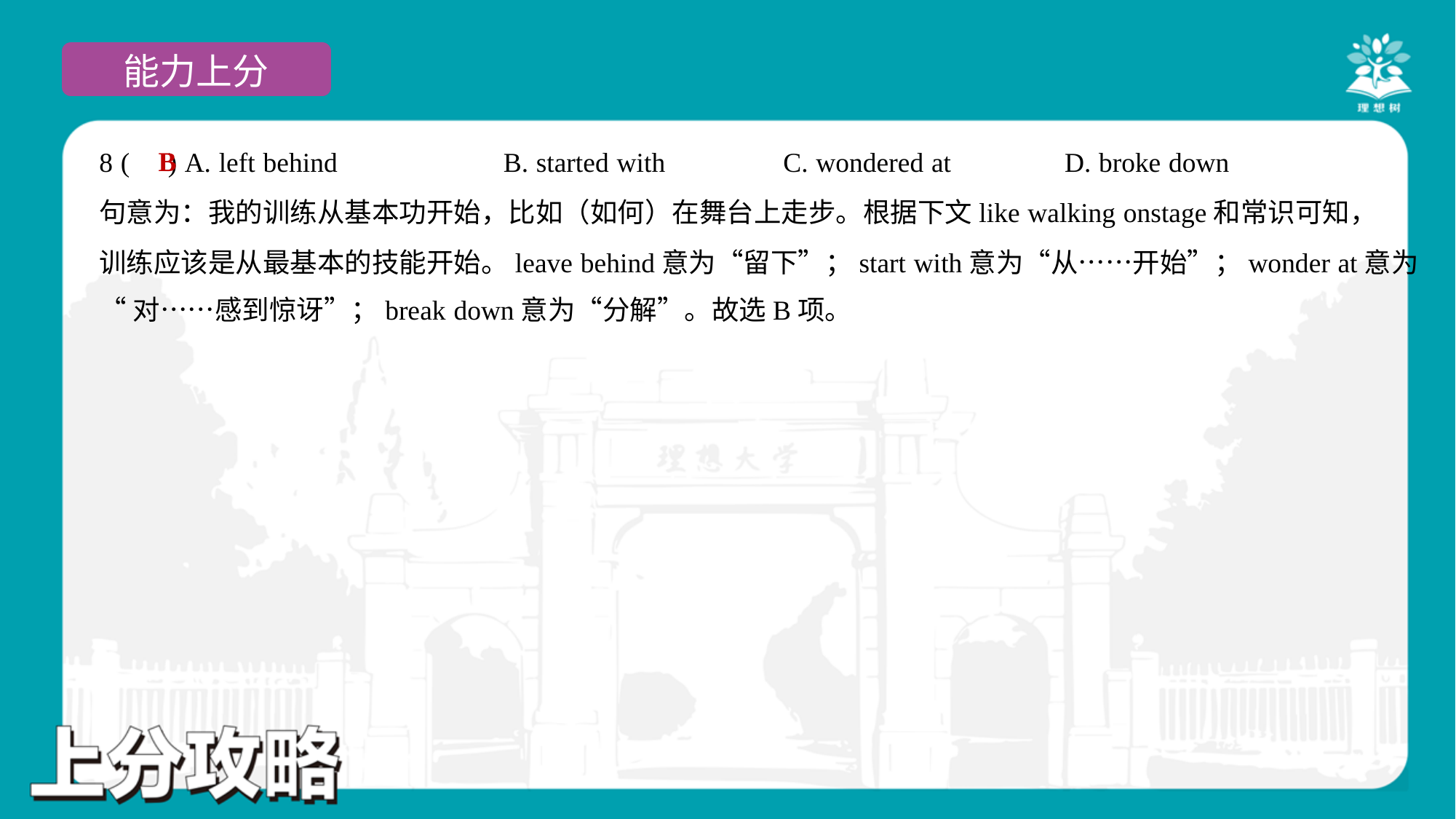

B
8 (     ) A. left behind	B. started with	C. wondered at	D. broke down
句意为：我的训练从基本功开始，比如（如何）在舞台上走步。根据下文like walking onstage和常识可知，
训练应该是从最基本的技能开始。leave behind意为“留下”；start with意为“从……开始”；wonder at意为
“对……感到惊讶”；break down意为“分解”。故选B项。